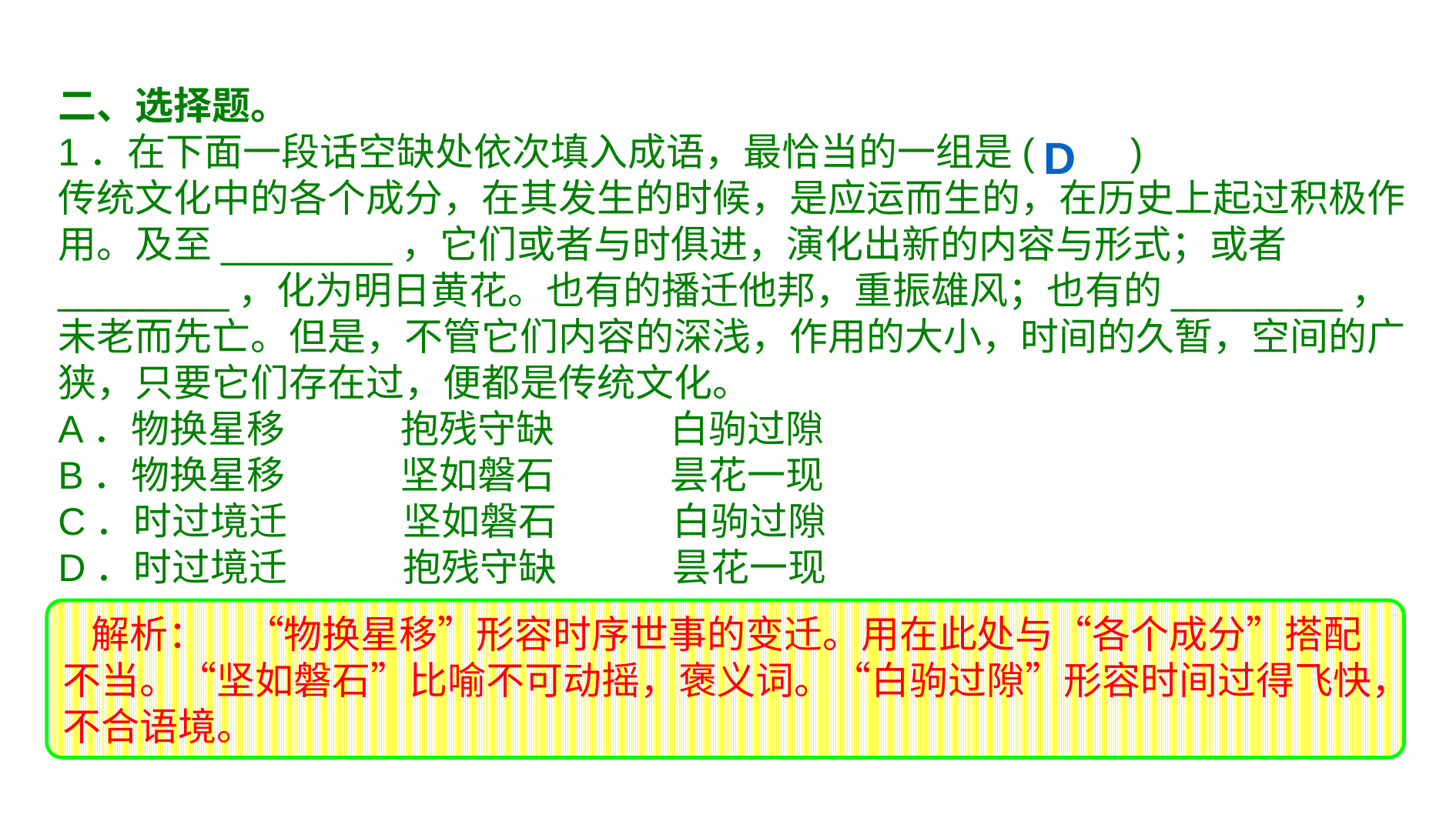

二、选择题。
1．在下面一段话空缺处依次填入成语，最恰当的一组是(　　)
传统文化中的各个成分，在其发生的时候，是应运而生的，在历史上起过积极作用。及至________，它们或者与时俱进，演化出新的内容与形式；或者________，化为明日黄花。也有的播迁他邦，重振雄风；也有的________，未老而先亡。但是，不管它们内容的深浅，作用的大小，时间的久暂，空间的广狭，只要它们存在过，便都是传统文化。
A．物换星移　　　抱残守缺　　　白驹过隙
B．物换星移　　　坚如磐石　　　昙花一现
C．时过境迁　　　坚如磐石　　　白驹过隙
D．时过境迁　　　抱残守缺　　　昙花一现
D
　解析：　“物换星移”形容时序世事的变迁。用在此处与“各个成分”搭配不当。“坚如磐石”比喻不可动摇，褒义词。“白驹过隙”形容时间过得飞快，不合语境。